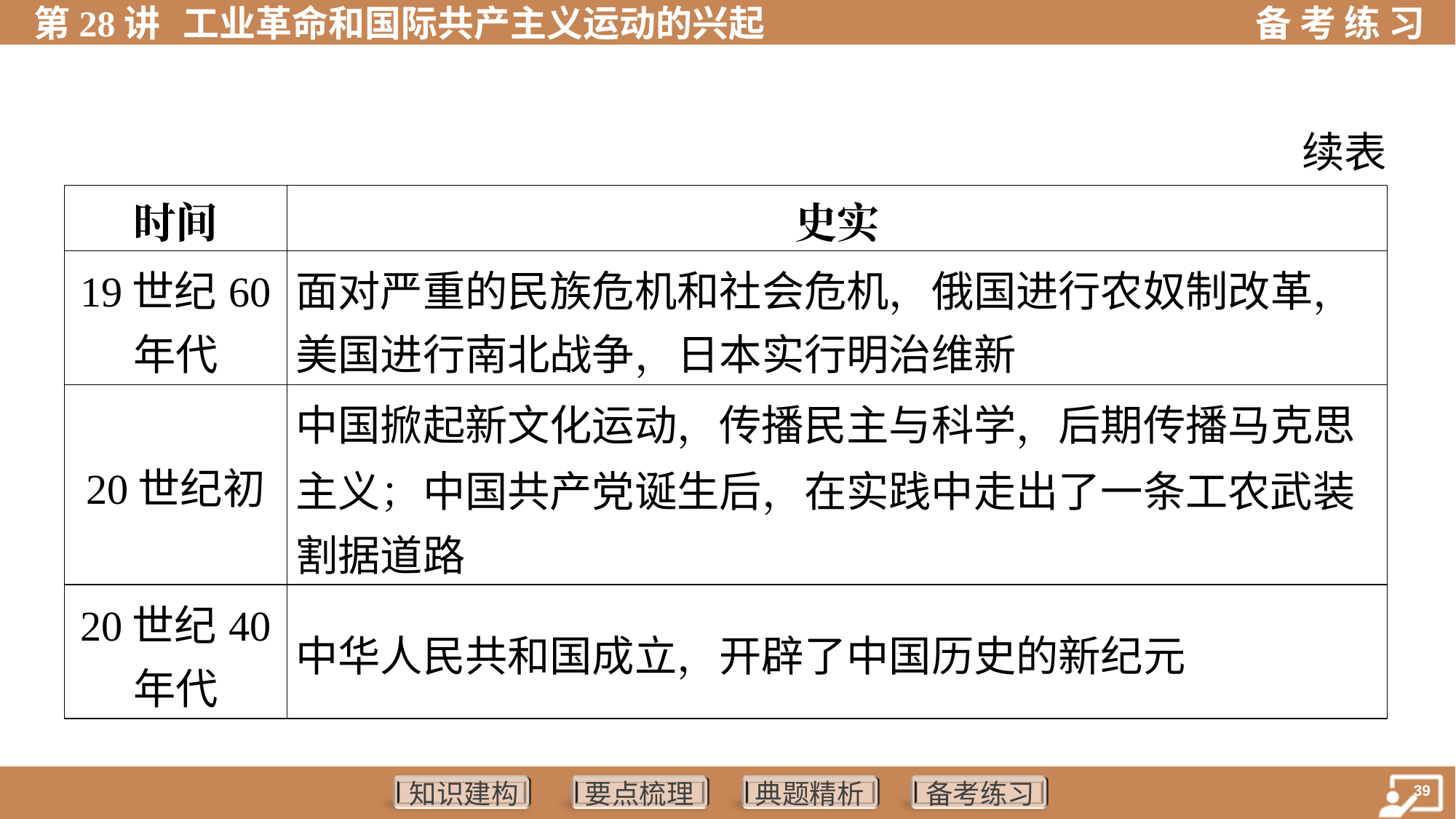

续表
| 时间 | 史实 |
| --- | --- |
| 19世纪60 年代 | 面对严重的民族危机和社会危机，俄国进行农奴制改革， 美国进行南北战争，日本实行明治维新 |
| 20世纪初 | 中国掀起新文化运动，传播民主与科学，后期传播马克思 主义；中国共产党诞生后，在实践中走出了一条工农武装 割据道路 |
| 20世纪40 年代 | 中华人民共和国成立，开辟了中国历史的新纪元 |